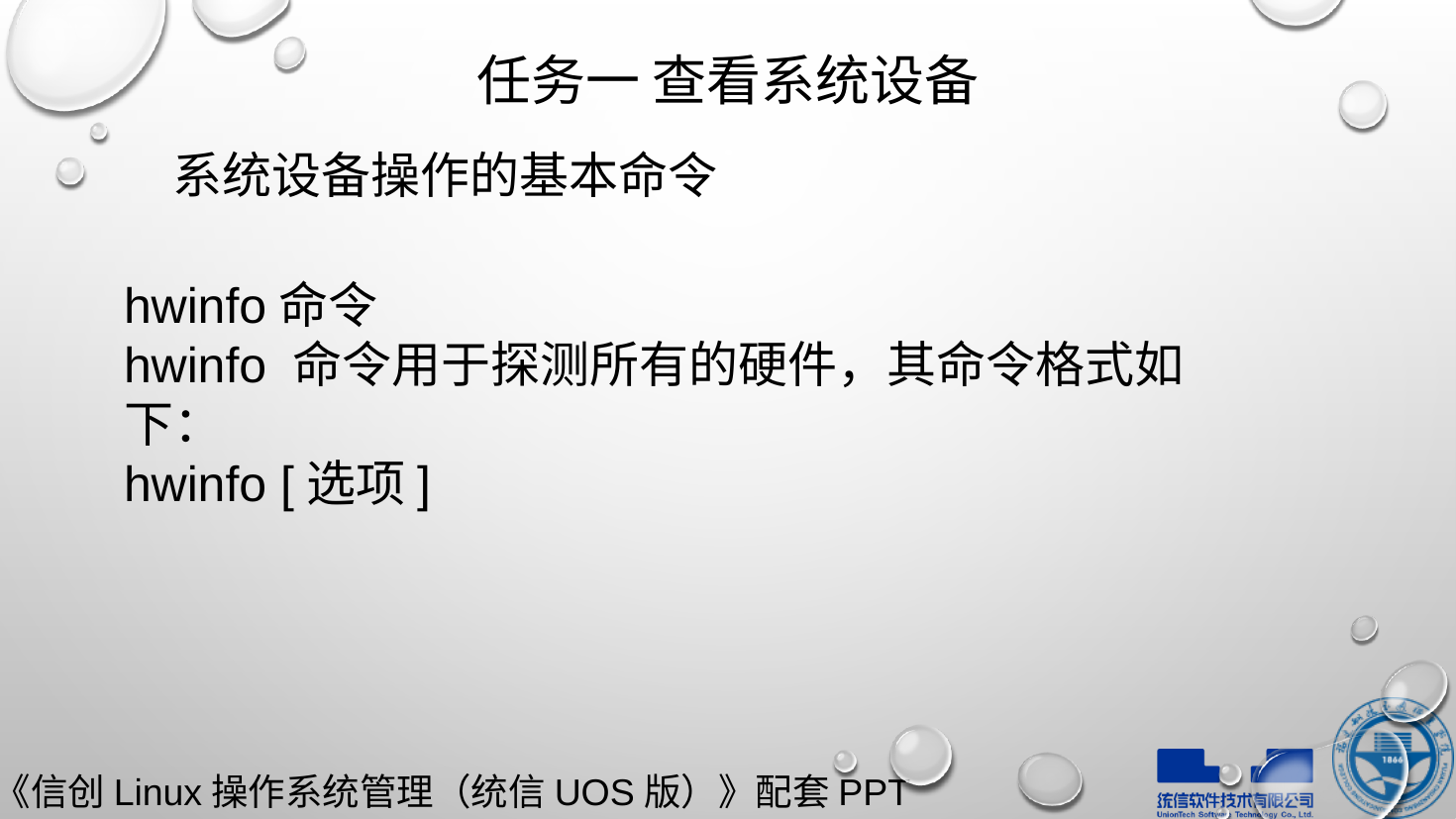

# 任务一 查看系统设备
系统设备操作的基本命令
hwinfo命令
hwinfo 命令用于探测所有的硬件，其命令格式如下：
hwinfo [选项]